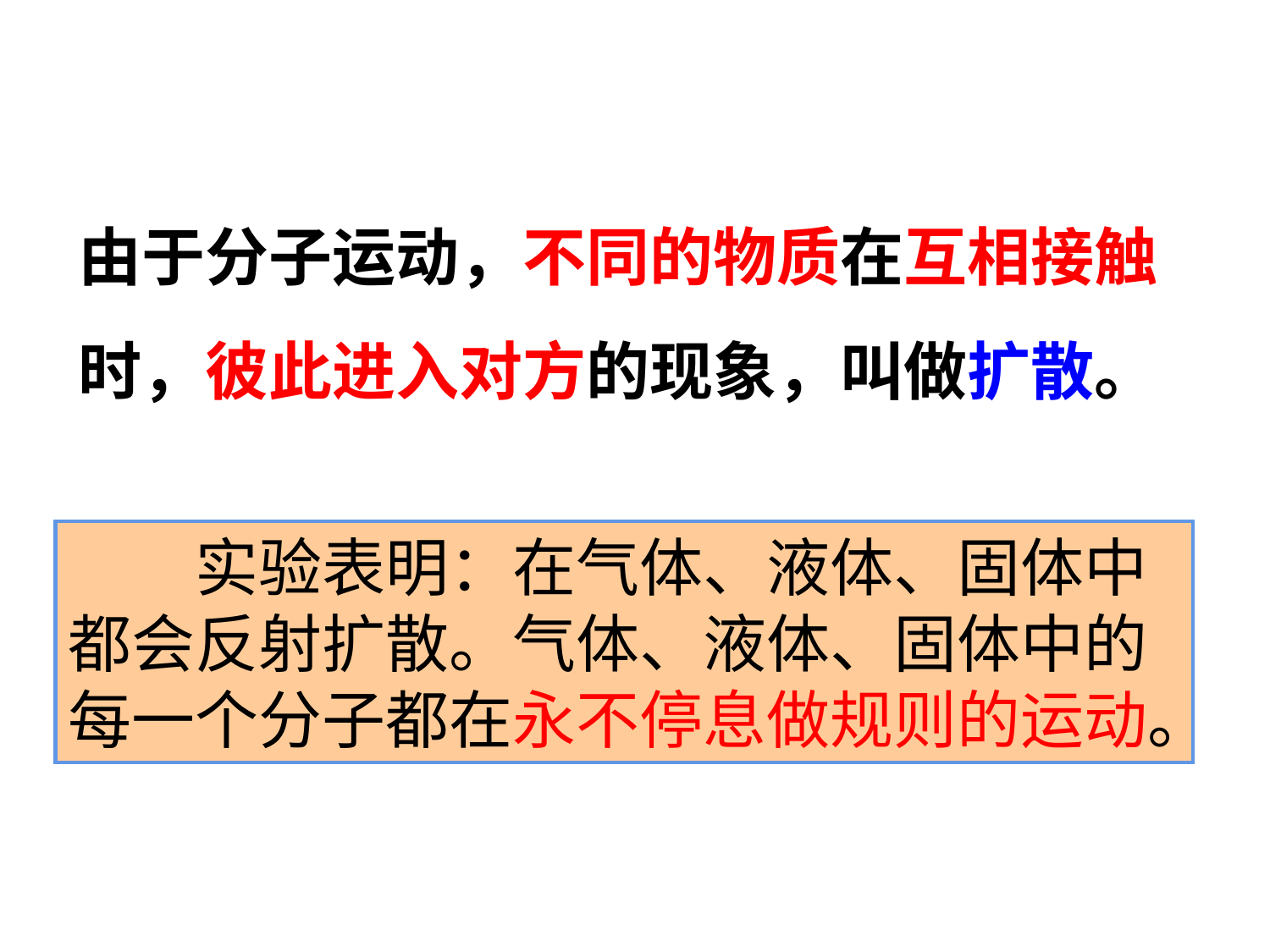

由于分子运动，不同的物质在互相接触时，彼此进入对方的现象，叫做扩散。
　　实验表明：在气体、液体、固体中都会反射扩散。气体、液体、固体中的每一个分子都在永不停息做规则的运动。